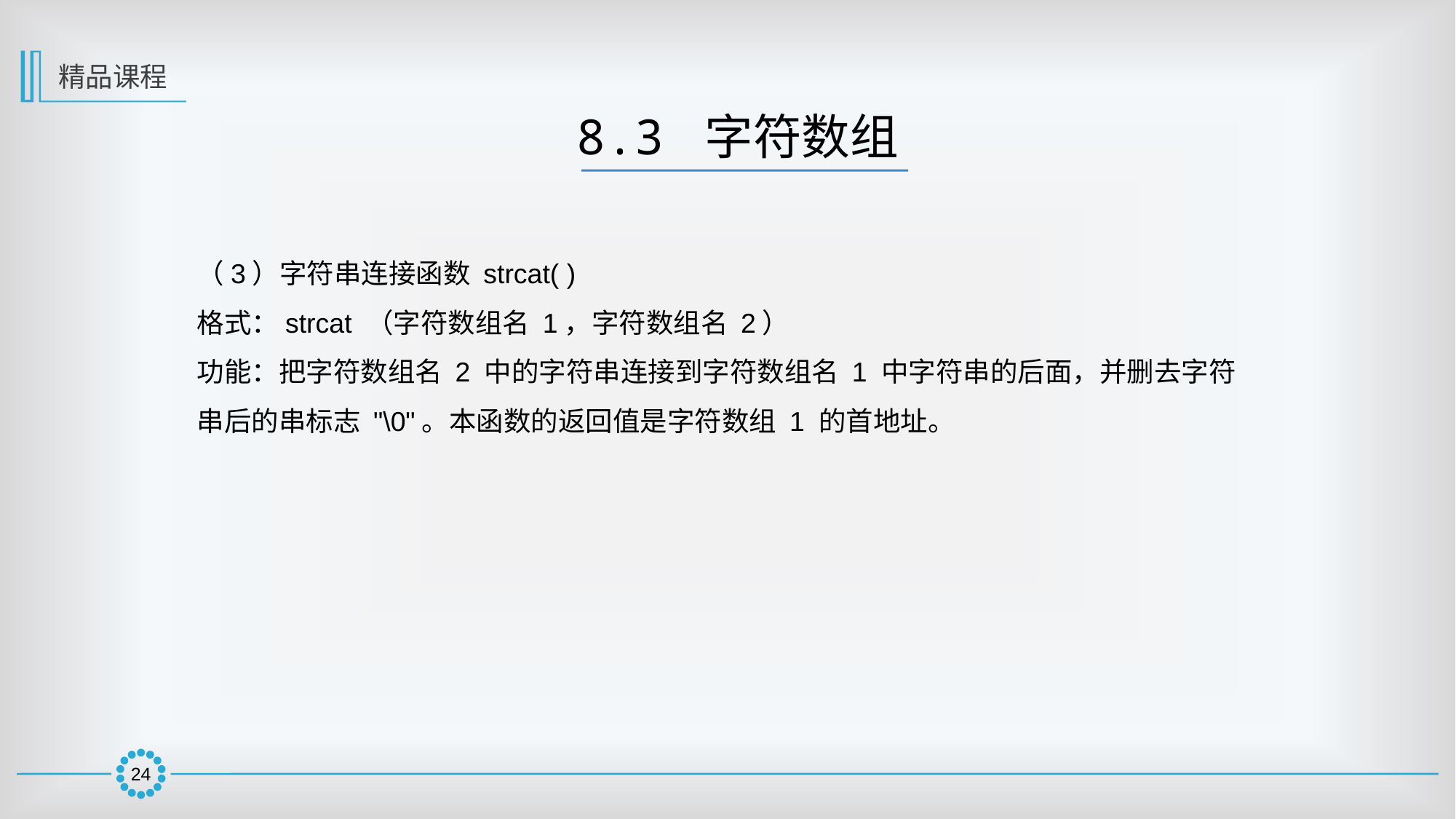

精品课程
8.3 字符数组

（3）字符串连接函数 strcat( )
格式：strcat （字符数组名 1，字符数组名 2）
功能：把字符数组名 2 中的字符串连接到字符数组名 1 中字符串的后面，并删去字符
串后的串标志 "\0"。本函数的返回值是字符数组 1 的首地址。

24